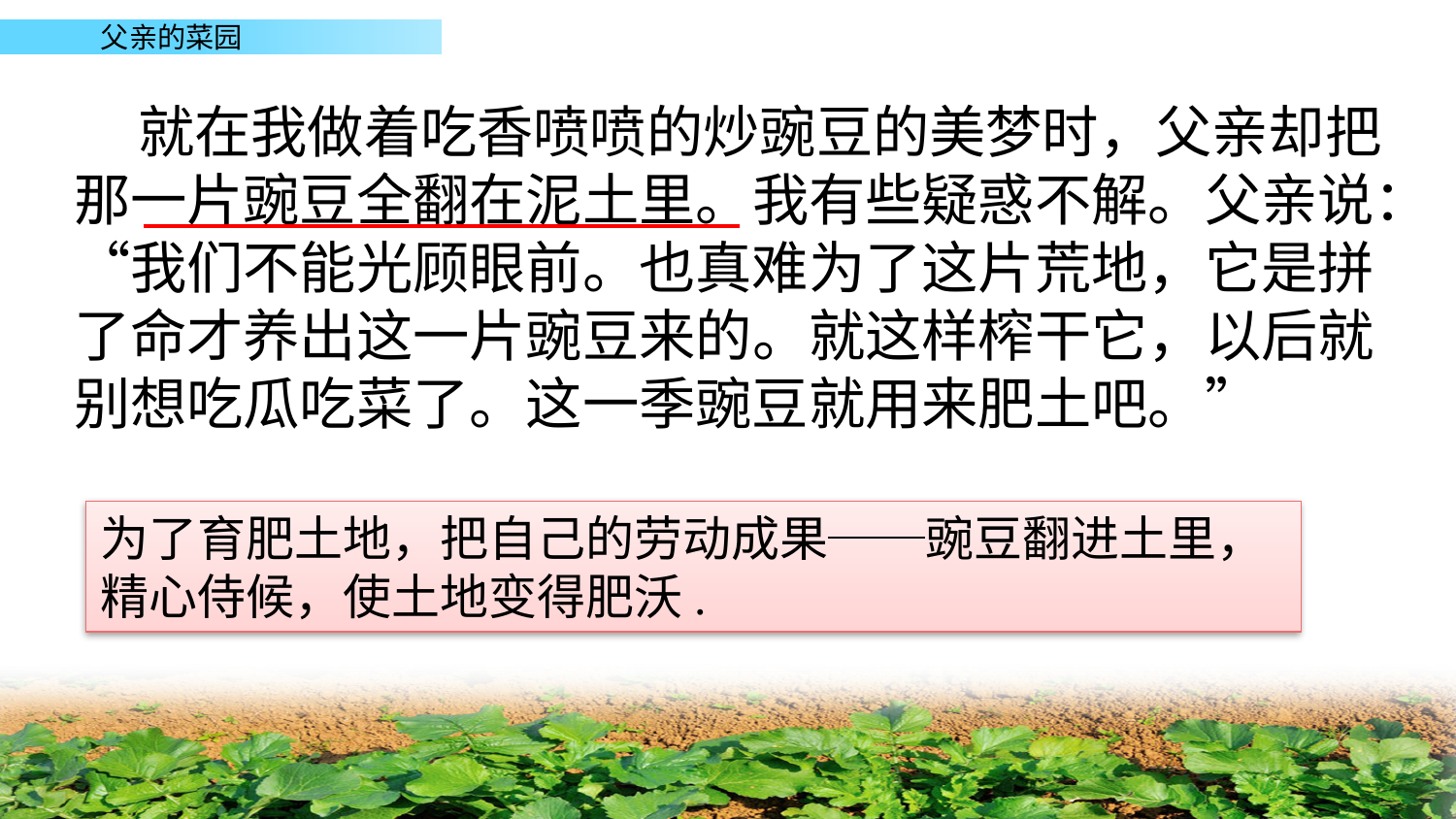

就在我做着吃香喷喷的炒豌豆的美梦时，父亲却把那一片豌豆全翻在泥土里。我有些疑惑不解。父亲说：“我们不能光顾眼前。也真难为了这片荒地，它是拼了命才养出这一片豌豆来的。就这样榨干它，以后就别想吃瓜吃菜了。这一季豌豆就用来肥土吧。”
为了育肥土地，把自己的劳动成果──豌豆翻进土里，精心侍候，使土地变得肥沃.